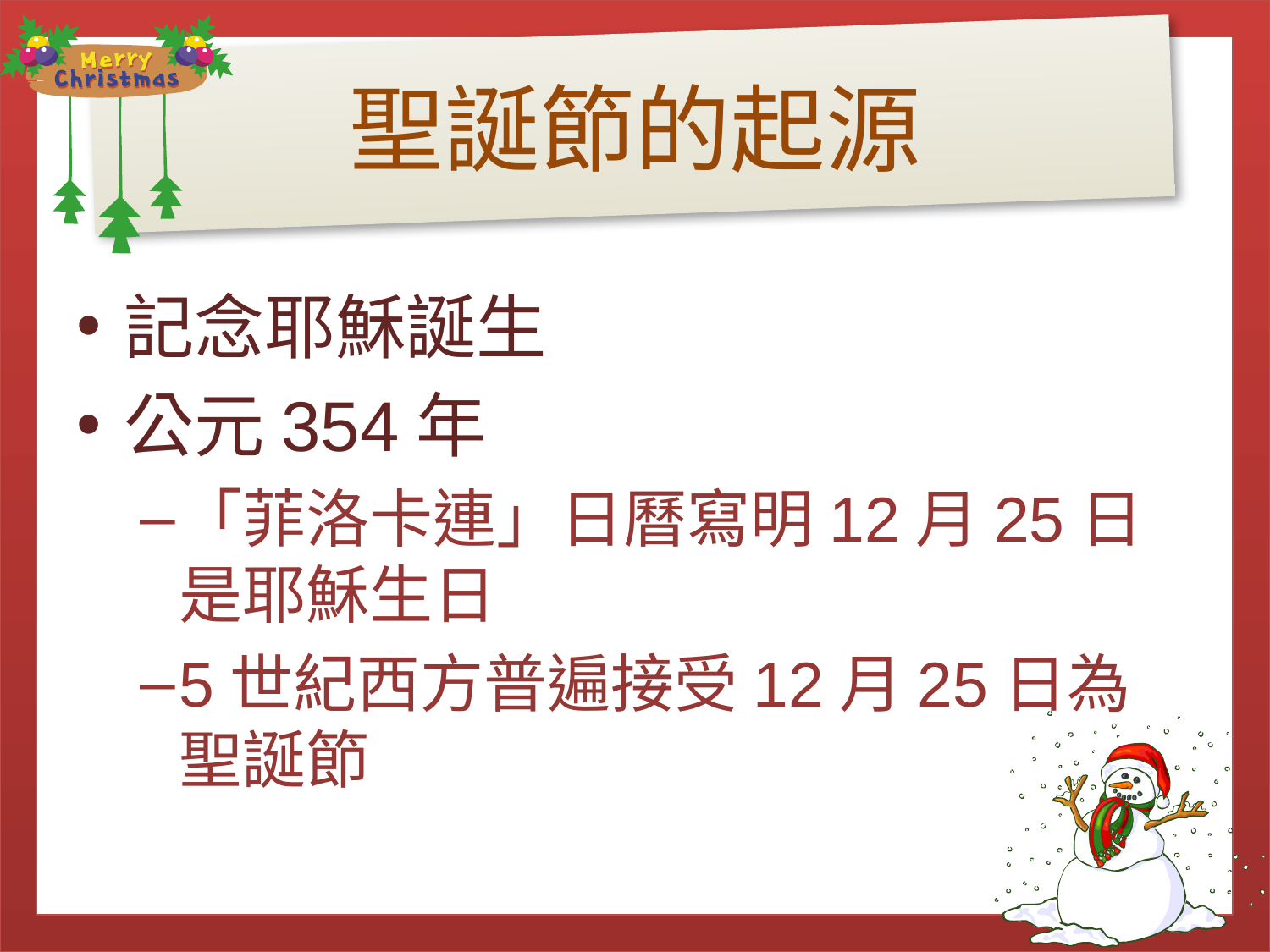

# 聖誕節的起源
記念耶穌誕生
公元354年
「菲洛卡連」日曆寫明12月25日是耶穌生日
5世紀西方普遍接受12月25日為聖誕節